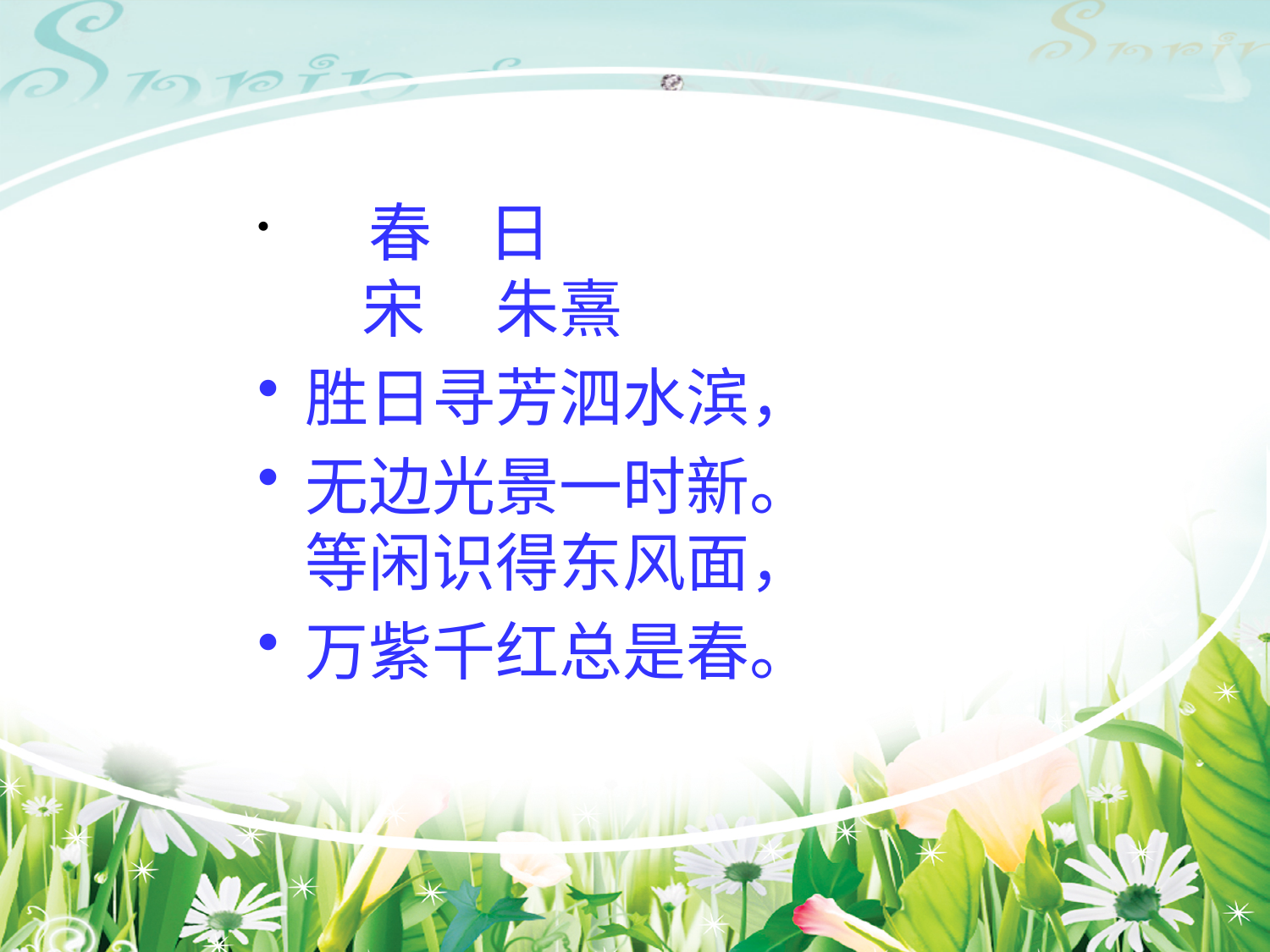

春    日
    宋     朱熹
胜日寻芳泗水滨，
无边光景一时新。
等闲识得东风面，
万紫千红总是春。